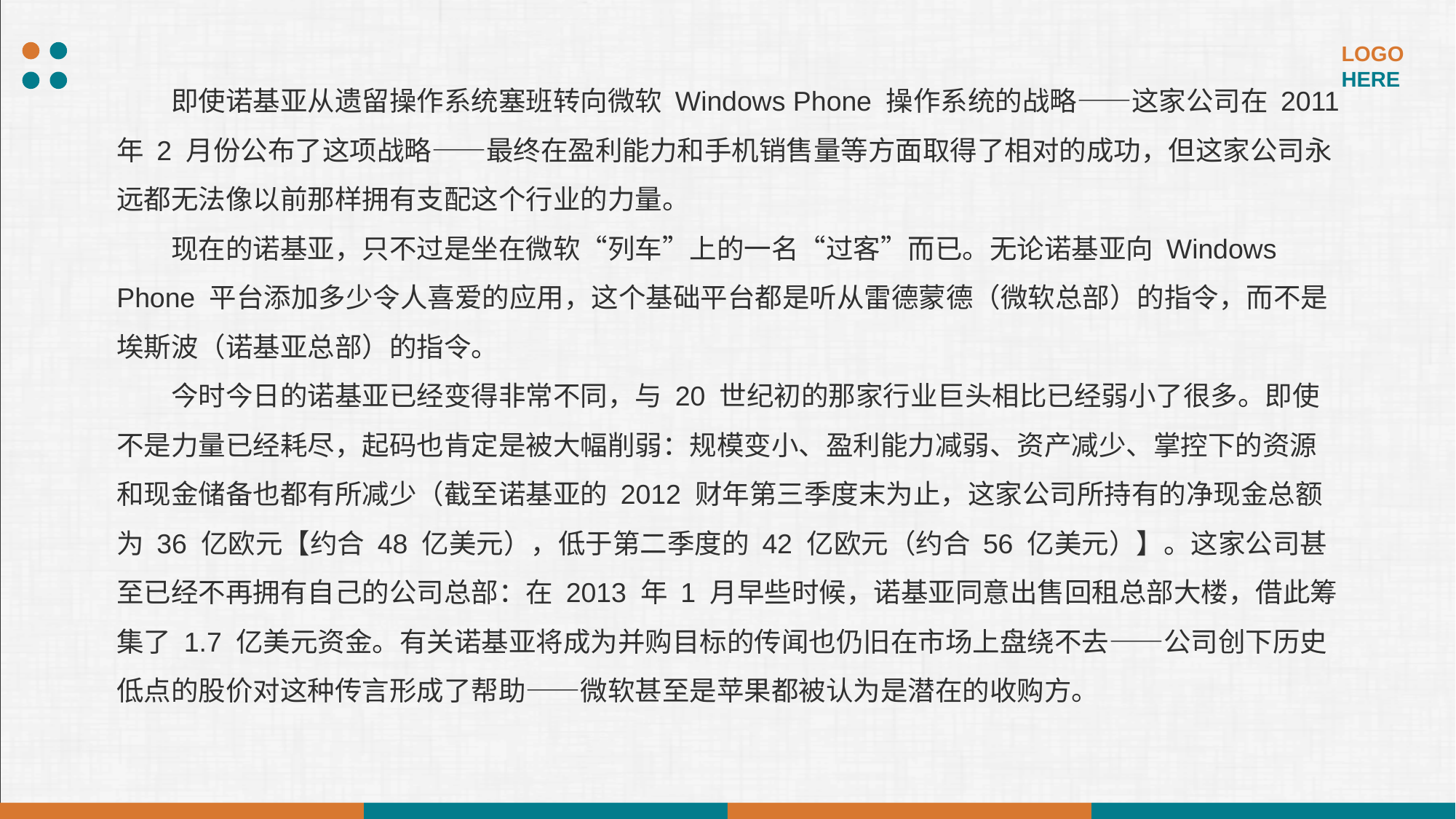

即使诺基亚从遗留操作系统塞班转向微软 Windows Phone 操作系统的战略——这家公司在 2011 年 2 月份公布了这项战略——最终在盈利能力和手机销售量等方面取得了相对的成功，但这家公司永远都无法像以前那样拥有支配这个行业的力量。
现在的诺基亚，只不过是坐在微软“列车”上的一名“过客”而已。无论诺基亚向 Windows Phone 平台添加多少令人喜爱的应用，这个基础平台都是听从雷德蒙德（微软总部）的指令，而不是埃斯波（诺基亚总部）的指令。
今时今日的诺基亚已经变得非常不同，与 20 世纪初的那家行业巨头相比已经弱小了很多。即使不是力量已经耗尽，起码也肯定是被大幅削弱：规模变小、盈利能力减弱、资产减少、掌控下的资源和现金储备也都有所减少（截至诺基亚的 2012 财年第三季度末为止，这家公司所持有的净现金总额为 36 亿欧元【约合 48 亿美元），低于第二季度的 42 亿欧元（约合 56 亿美元）】。这家公司甚至已经不再拥有自己的公司总部：在 2013 年 1 月早些时候，诺基亚同意出售回租总部大楼，借此筹集了 1.7 亿美元资金。有关诺基亚将成为并购目标的传闻也仍旧在市场上盘绕不去——公司创下历史低点的股价对这种传言形成了帮助——微软甚至是苹果都被认为是潜在的收购方。